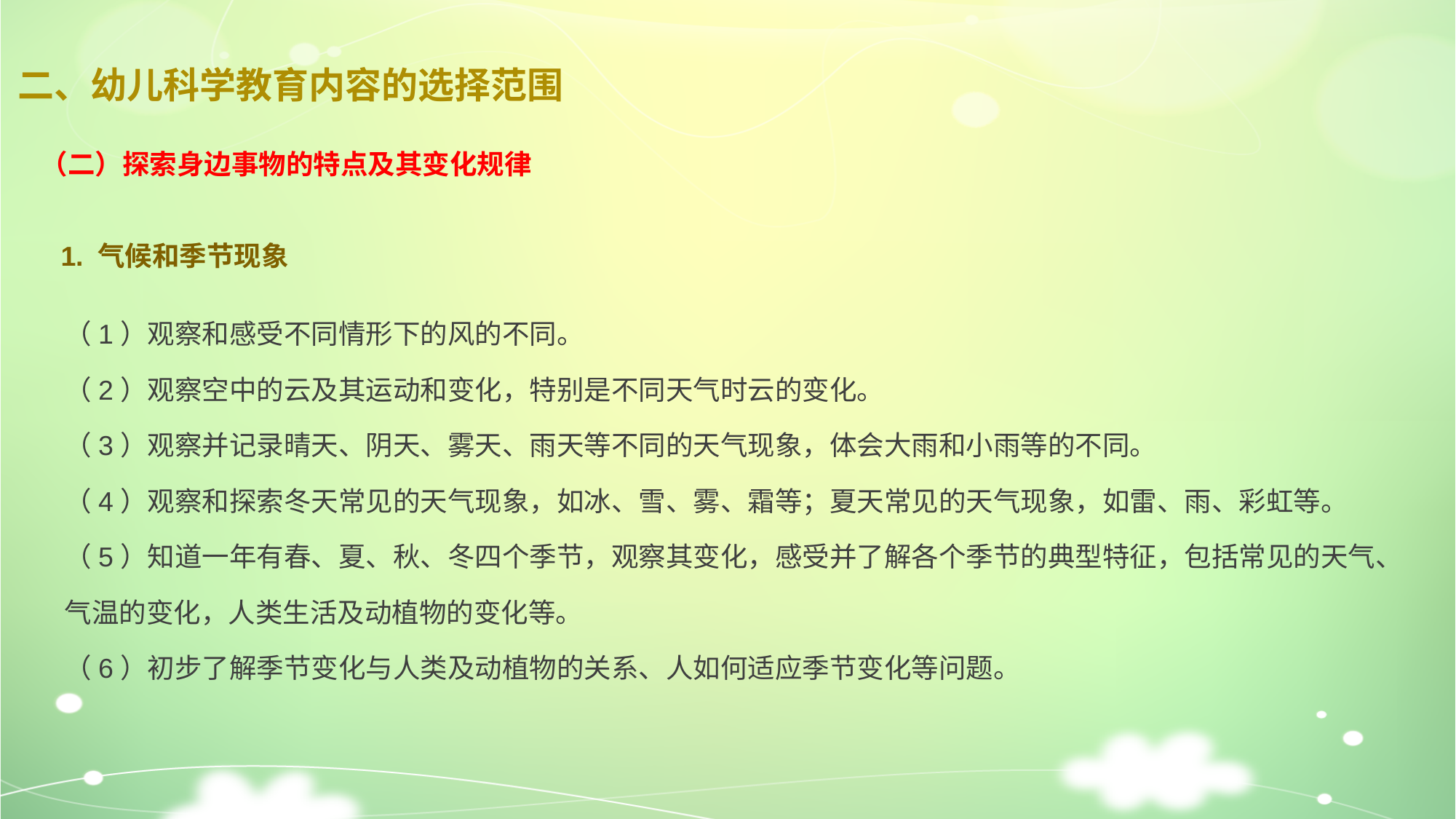

二、幼儿科学教育内容的选择范围
（二）探索身边事物的特点及其变化规律
1. 气候和季节现象
（1）观察和感受不同情形下的风的不同。
（2）观察空中的云及其运动和变化，特别是不同天气时云的变化。
（3）观察并记录晴天、阴天、雾天、雨天等不同的天气现象，体会大雨和小雨等的不同。
（4）观察和探索冬天常见的天气现象，如冰、雪、雾、霜等；夏天常见的天气现象，如雷、雨、彩虹等。
（5）知道一年有春、夏、秋、冬四个季节，观察其变化，感受并了解各个季节的典型特征，包括常见的天气、气温的变化，人类生活及动植物的变化等。
（6）初步了解季节变化与人类及动植物的关系、人如何适应季节变化等问题。